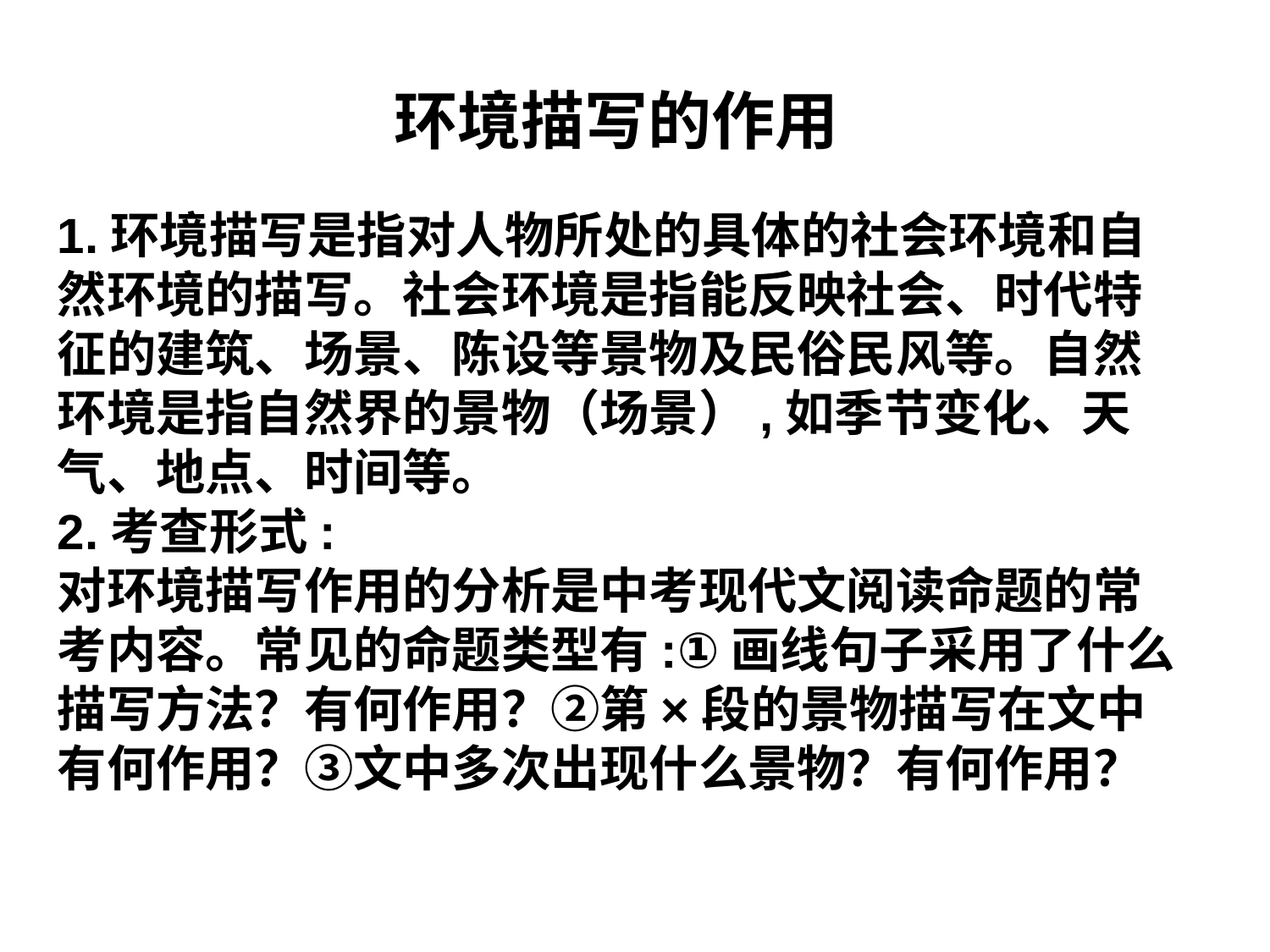

# 环境描写的作用
1.环境描写是指对人物所处的具体的社会环境和自然环境的描写。社会环境是指能反映社会、时代特征的建筑、场景、陈设等景物及民俗民风等。自然环境是指自然界的景物（场景）,如季节变化、天气、地点、时间等。
2.考查形式:
对环境描写作用的分析是中考现代文阅读命题的常考内容。常见的命题类型有:①画线句子采用了什么描写方法？有何作用？②第×段的景物描写在文中有何作用？③文中多次出现什么景物？有何作用？